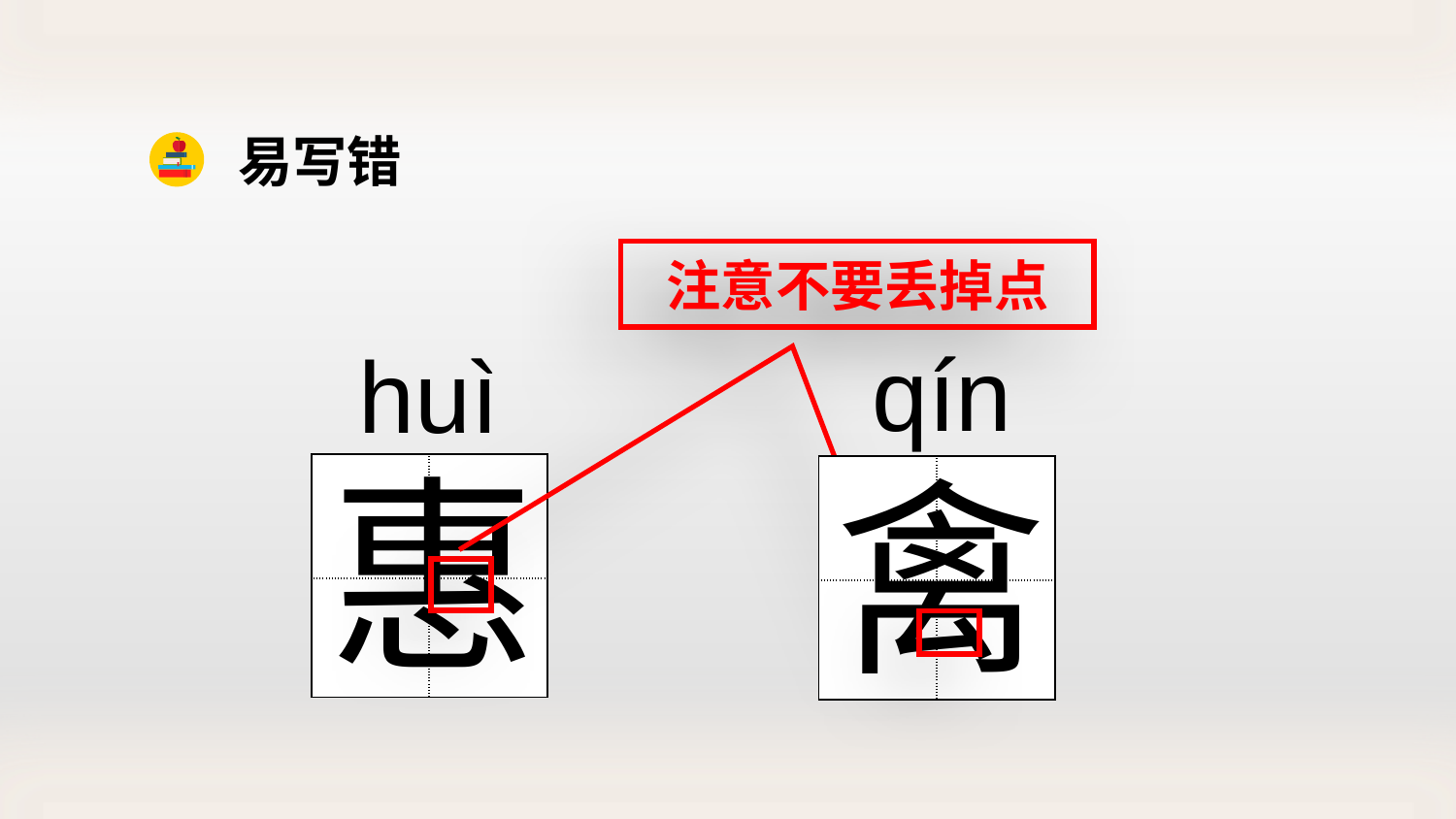

易写错

注意不要丢掉点
qín
huì
惠
禽
|  |  |
| --- | --- |
|  |  |
|  |  |
| --- | --- |
|  |  |